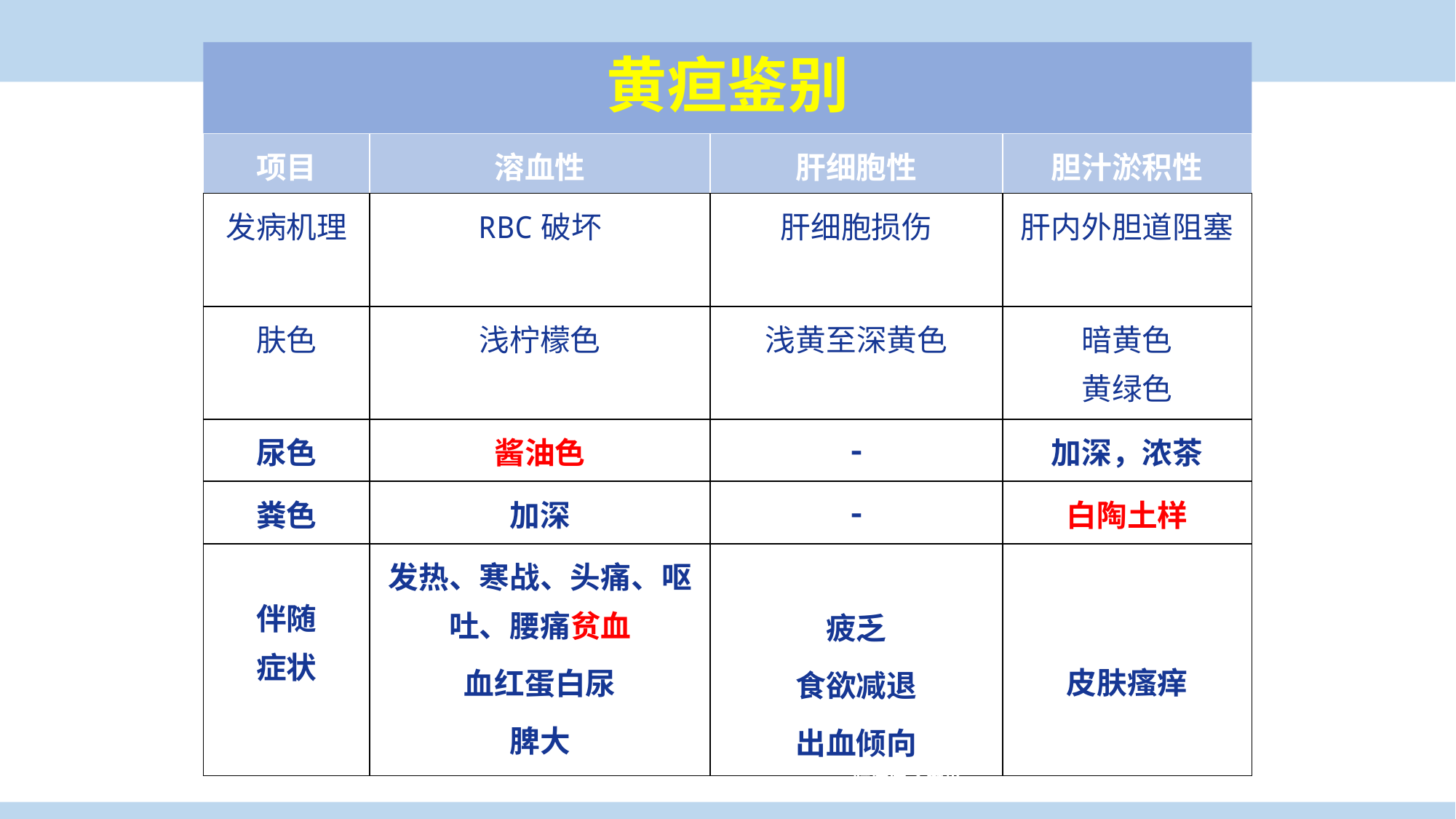

黄疸鉴别
| 项目 | 溶血性 | 肝细胞性 | 胆汁淤积性 |
| --- | --- | --- | --- |
| 发病机理 | RBC破坏 | 肝细胞损伤 | 肝内外胆道阻塞 |
| 肤色 | 浅柠檬色 | 浅黄至深黄色 | 暗黄色 黄绿色 |
| 尿色 | 酱油色 | - | 加深，浓茶 |
| 粪色 | 加深 | - | 白陶土样 |
| 伴随 症状 | 发热、寒战、头痛、呕吐、腰痛贫血 血红蛋白尿 脾大 | 疲乏 食欲减退 出血倾向 | 皮肤瘙痒 |
临床医学概论